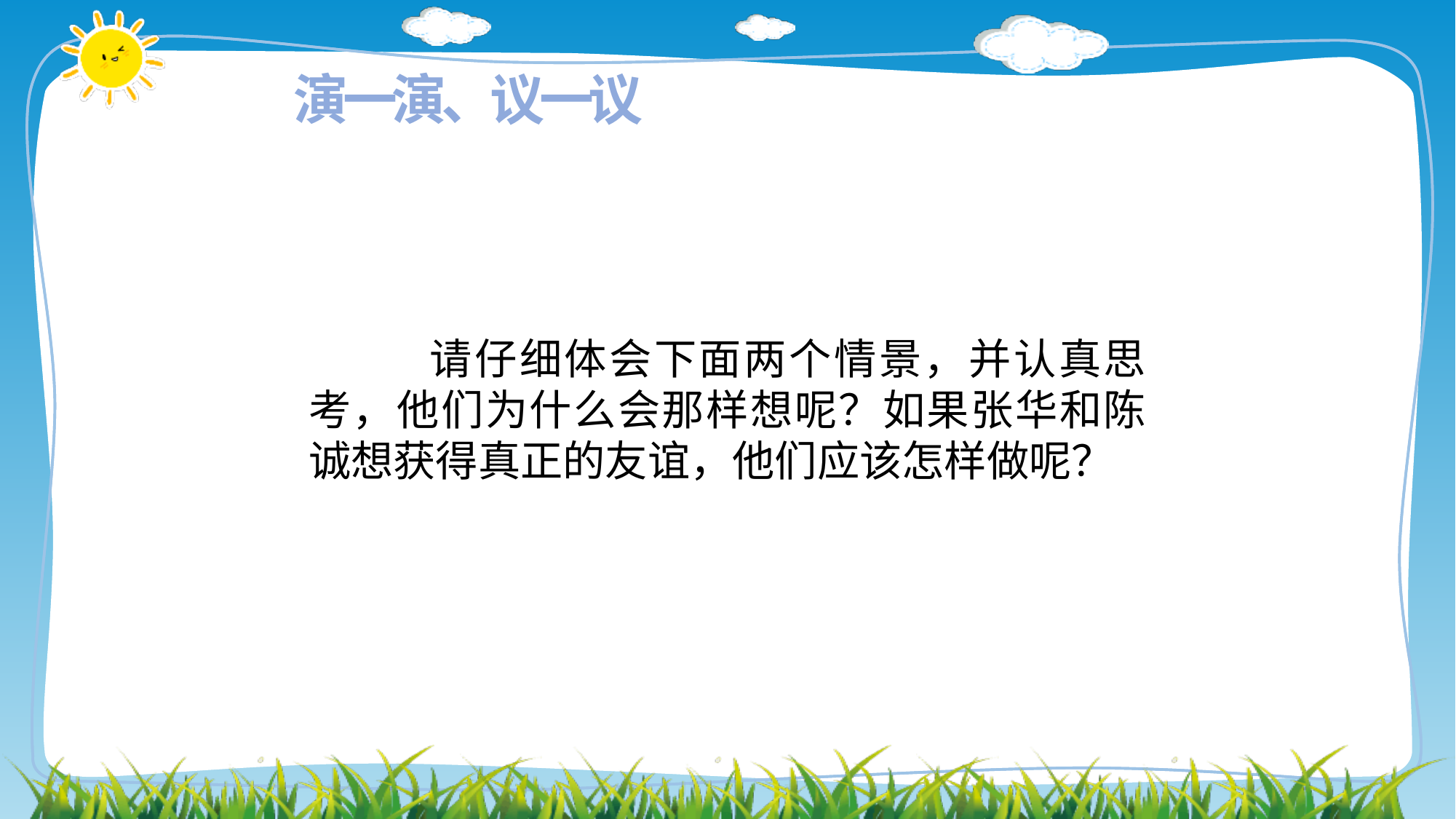

演一演、议一议
         请仔细体会下面两个情景，并认真思考，他们为什么会那样想呢？如果张华和陈诚想获得真正的友谊，他们应该怎样做呢？